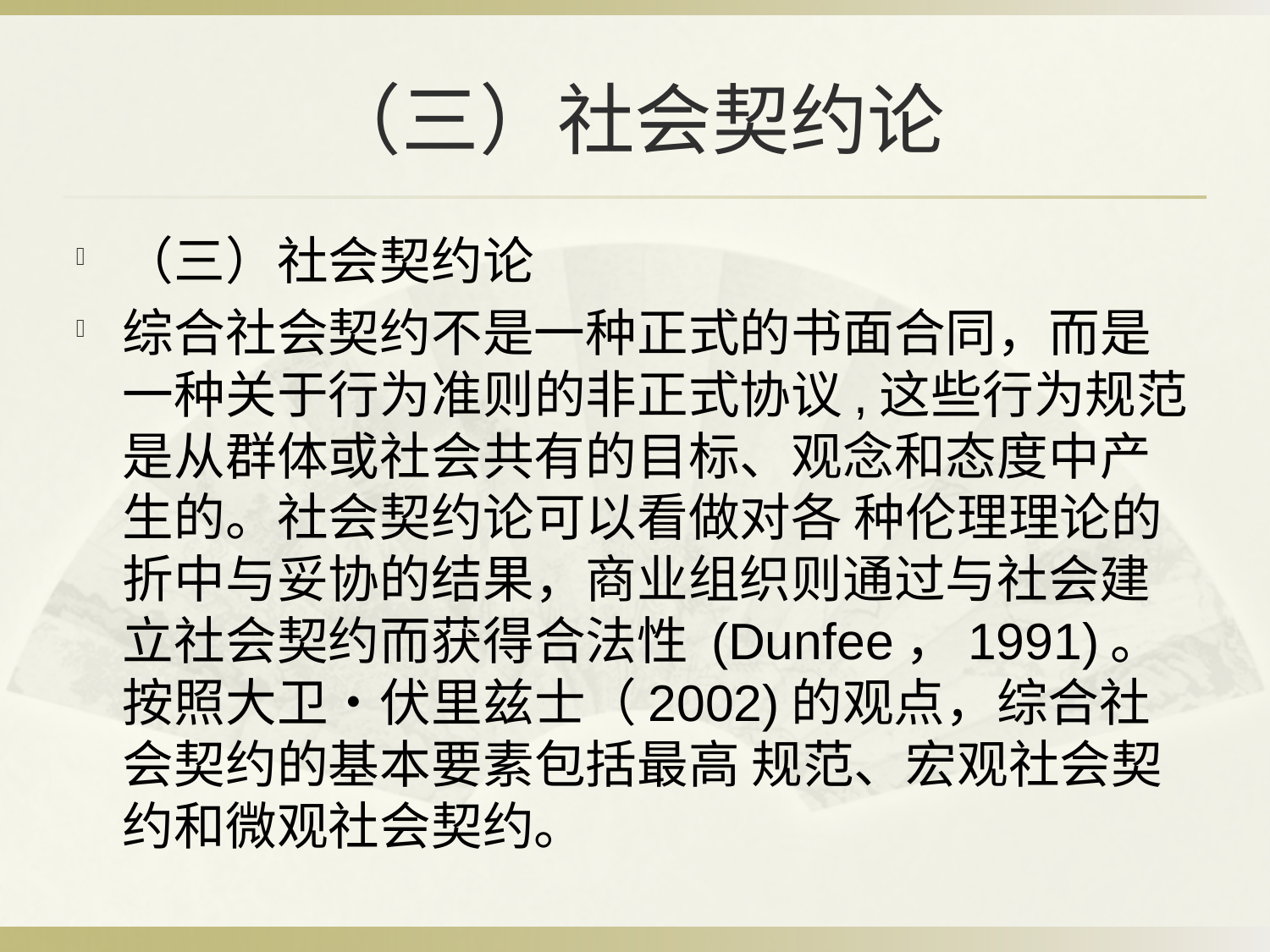

# （三）社会契约论
（三）社会契约论
综合社会契约不是一种正式的书面合同，而是一种关于行为准则的非正式协议,这些行为规范是从群体或社会共有的目标、观念和态度中产生的。社会契约论可以看做对各 种伦理理论的折中与妥协的结果，商业组织则通过与社会建立社会契约而获得合法性 (Dunfee，1991)。按照大卫•伏里兹士（2002)的观点，综合社会契约的基本要素包括最高 规范、宏观社会契约和微观社会契约。